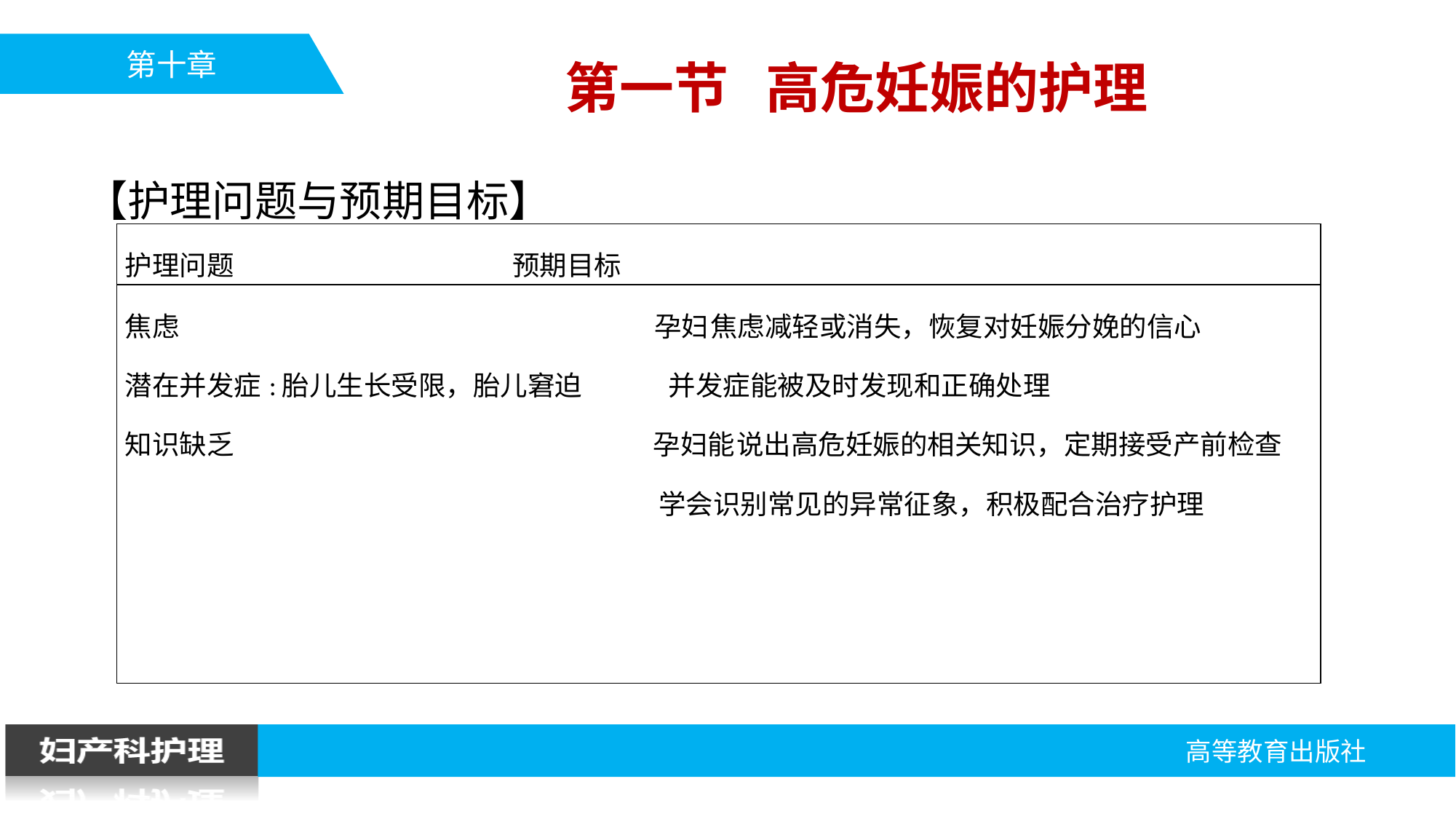

第一节   高危妊娠的护理

【护理问题与预期目标】

| 护理问题 预期目标 |
| --- |
| 焦虑 孕妇焦虑减轻或消失，恢复对妊娠分娩的信心 潜在并发症:胎儿生长受限，胎儿窘迫 并发症能被及时发现和正确处理 知识缺乏 孕妇能说出高危妊娠的相关知识，定期接受产前检查 学会识别常见的异常征象，积极配合治疗护理 |